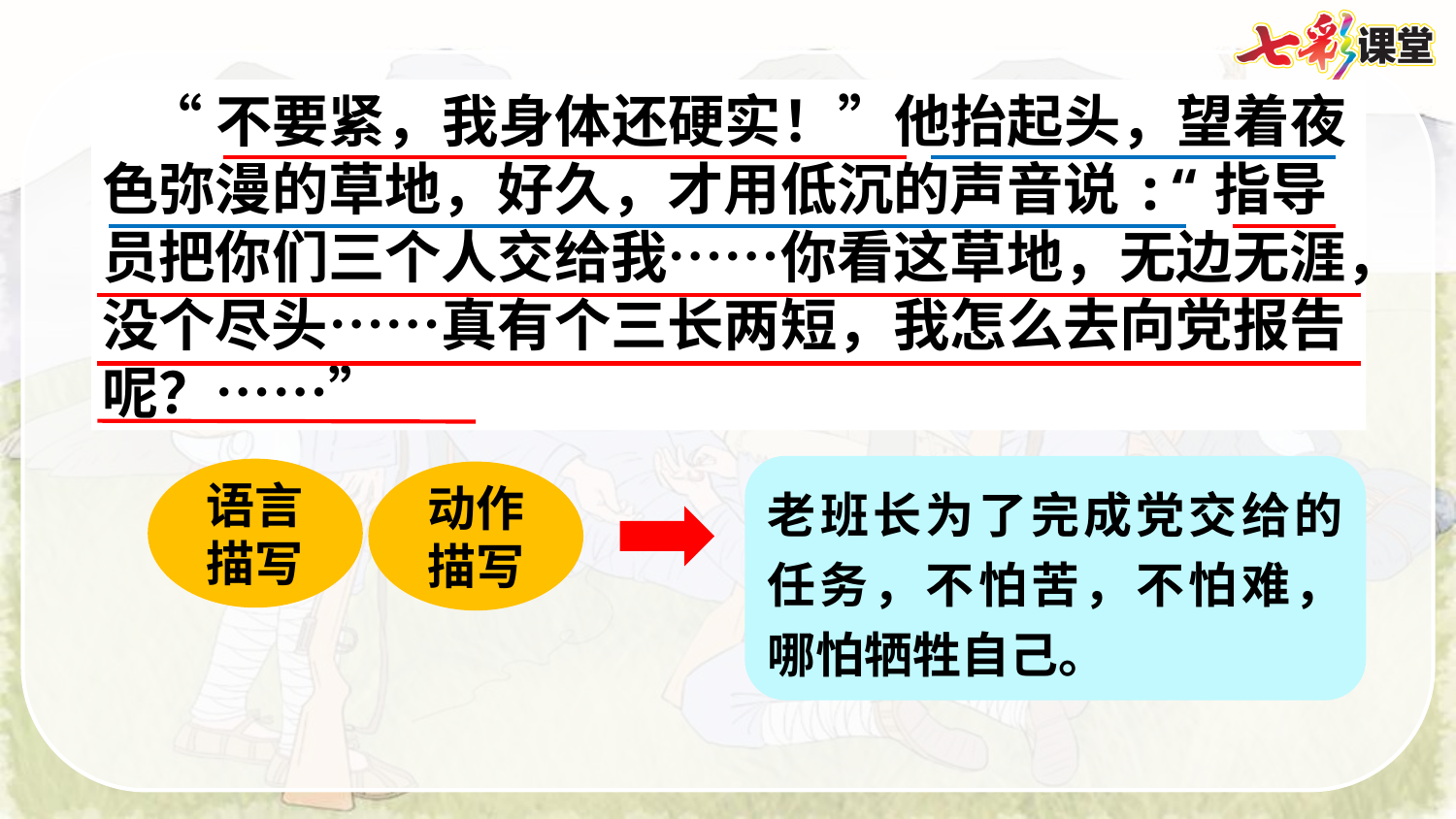

“不要紧，我身体还硬实！”他抬起头，望着夜色弥漫的草地，好久，才用低沉的声音说:“指导员把你们三个人交给我……你看这草地，无边无涯，没个尽头……真有个三长两短，我怎么去向党报告呢？……”
老班长为了完成党交给的任务，不怕苦，不怕难，哪怕牺牲自己。
语言描写
动作描写